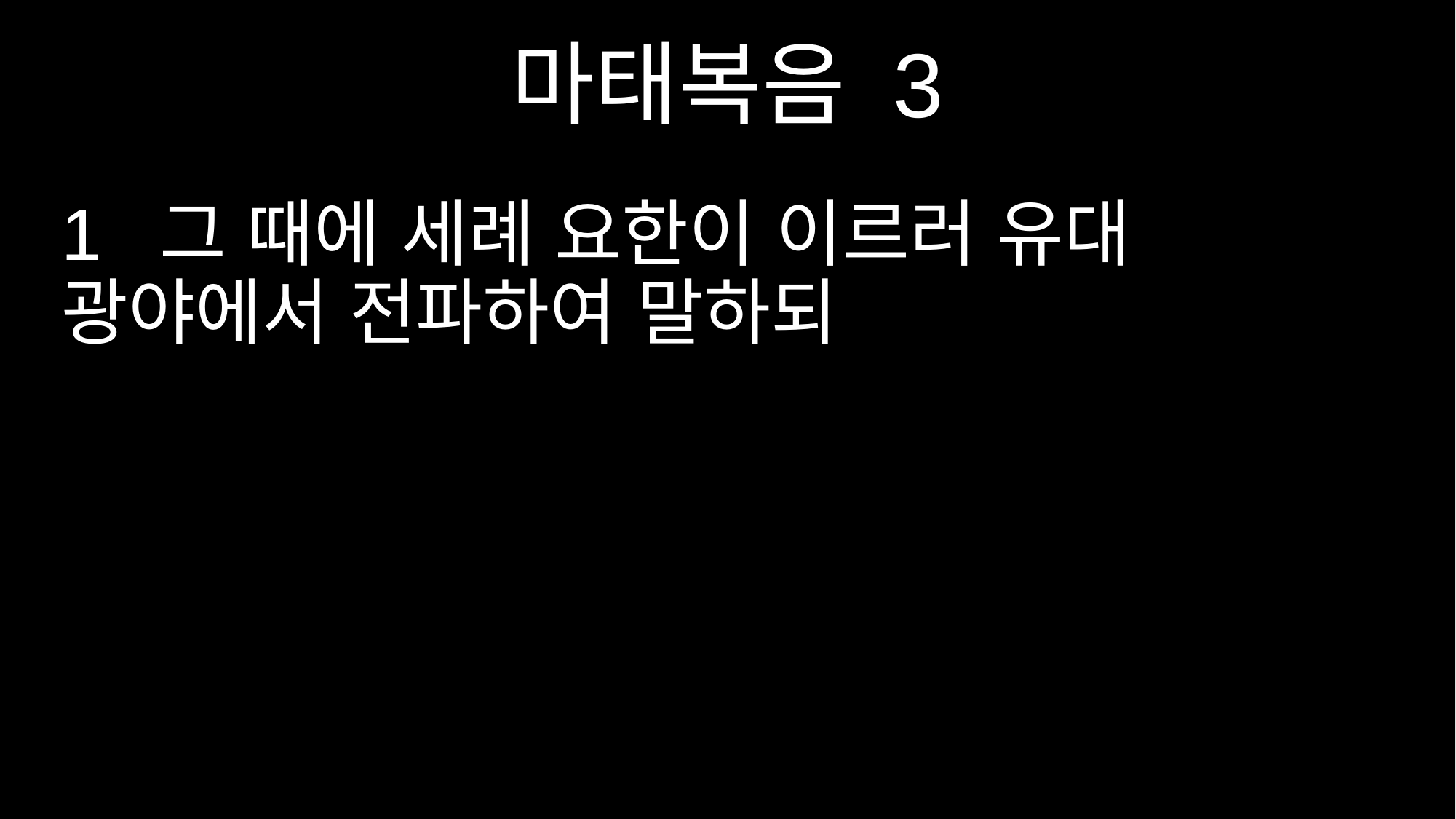

마태복음 3
1  그 때에 세례 요한이 이르러 유대 광야에서 전파하여 말하되